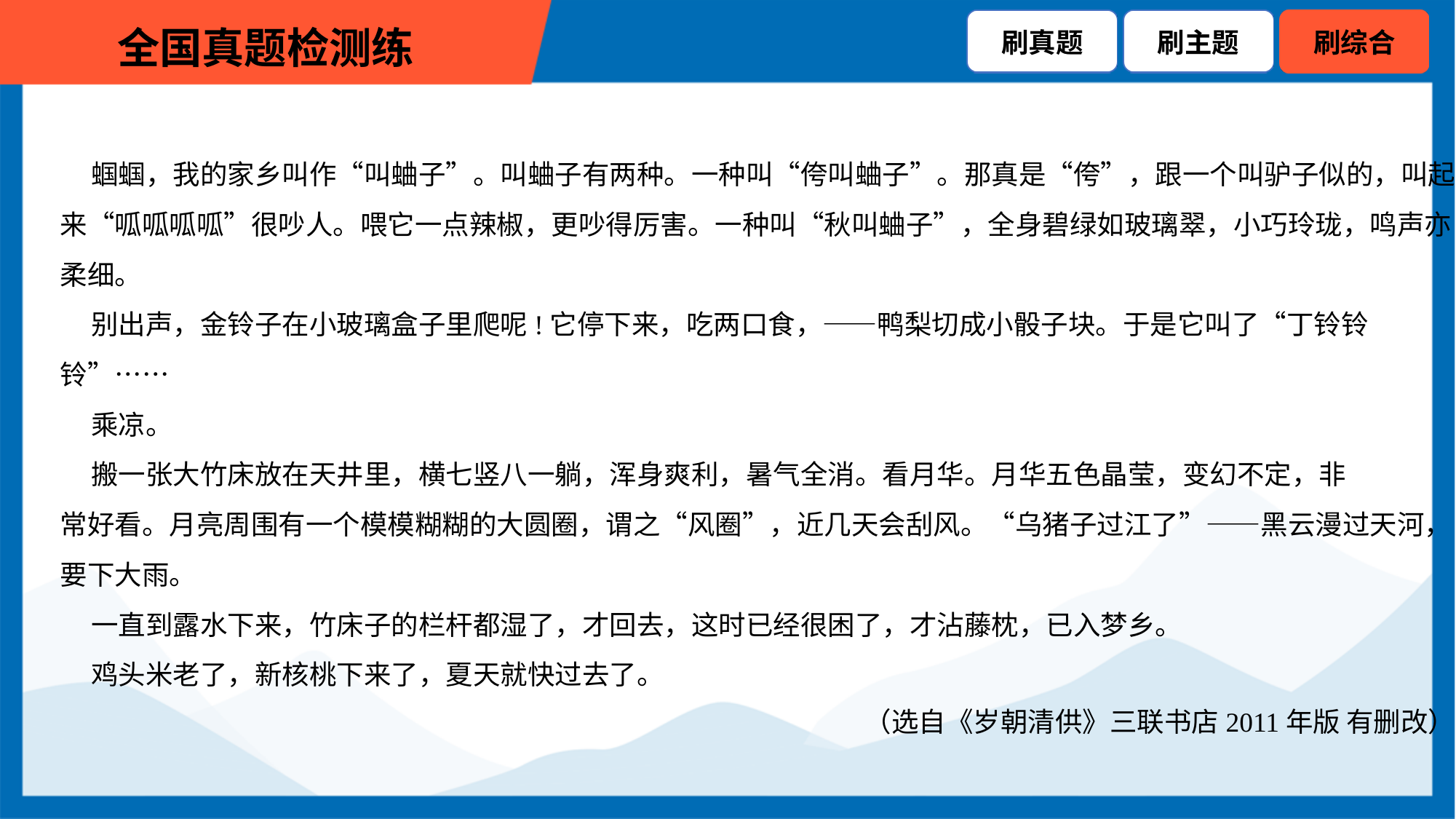

蝈蝈，我的家乡叫作“叫蛐子”。叫蛐子有两种。一种叫“侉叫蛐子”。那真是“侉”，跟一个叫驴子似的，叫起
来“呱呱呱呱”很吵人。喂它一点辣椒，更吵得厉害。一种叫“秋叫蛐子”，全身碧绿如玻璃翠，小巧玲珑，鸣声亦
柔细。
    别出声，金铃子在小玻璃盒子里爬呢!它停下来，吃两口食，——鸭梨切成小骰子块。于是它叫了“丁铃铃
铃”……
    乘凉。
    搬一张大竹床放在天井里，横七竖八一躺，浑身爽利，暑气全消。看月华。月华五色晶莹，变幻不定，非
常好看。月亮周围有一个模模糊糊的大圆圈，谓之“风圈”，近几天会刮风。“乌猪子过江了”——黑云漫过天河，
要下大雨。
    一直到露水下来，竹床子的栏杆都湿了，才回去，这时已经很困了，才沾藤枕，已入梦乡。
    鸡头米老了，新核桃下来了，夏天就快过去了。
（选自《岁朝清供》三联书店2011年版 有删改）